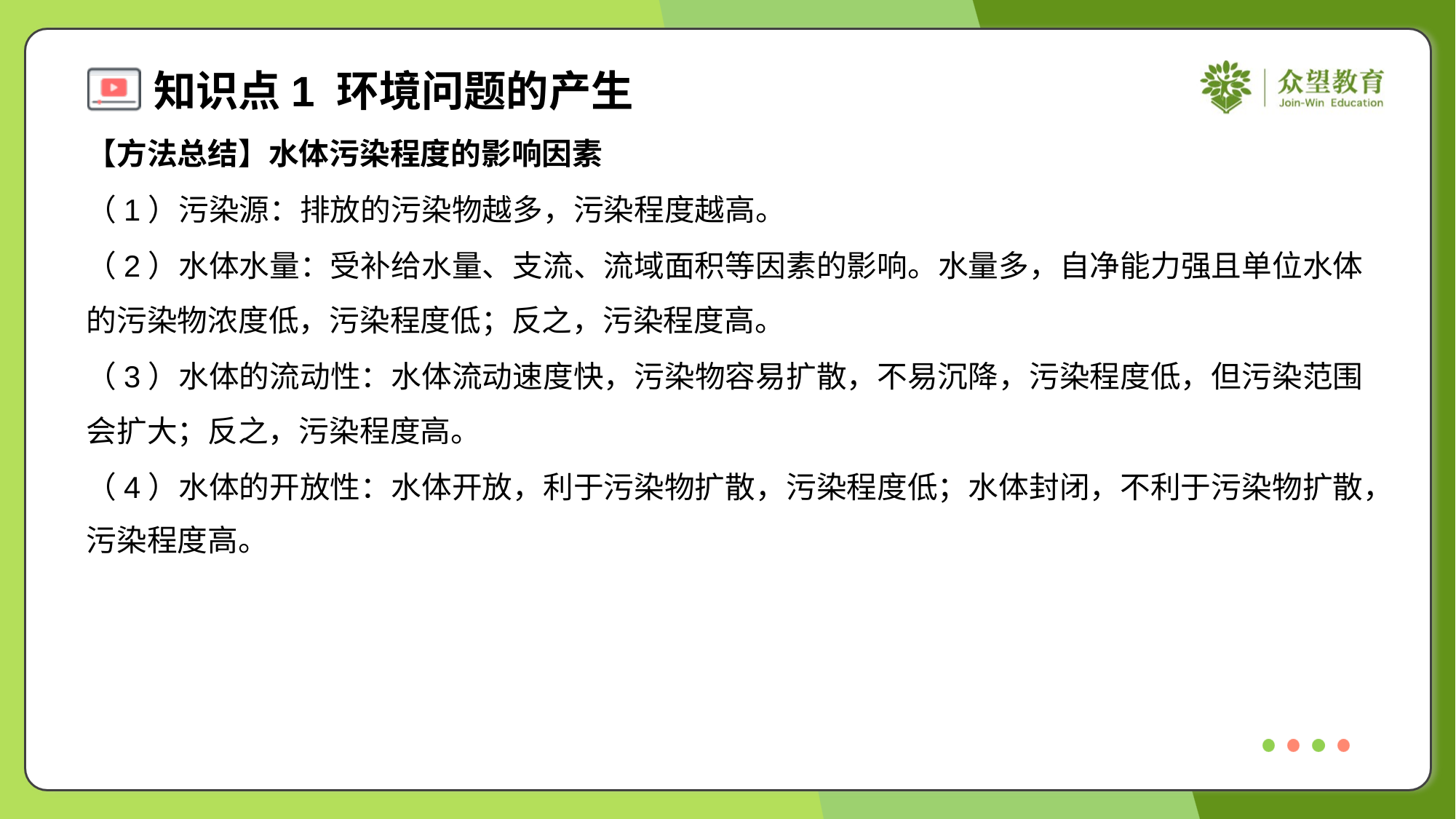

【方法总结】水体污染程度的影响因素
（1）污染源：排放的污染物越多，污染程度越高。
（2）水体水量：受补给水量、支流、流域面积等因素的影响。水量多，自净能力强且单位水体
的污染物浓度低，污染程度低；反之，污染程度高。
（3）水体的流动性：水体流动速度快，污染物容易扩散，不易沉降，污染程度低，但污染范围
会扩大；反之，污染程度高。
（4）水体的开放性：水体开放，利于污染物扩散，污染程度低；水体封闭，不利于污染物扩散，
污染程度高。